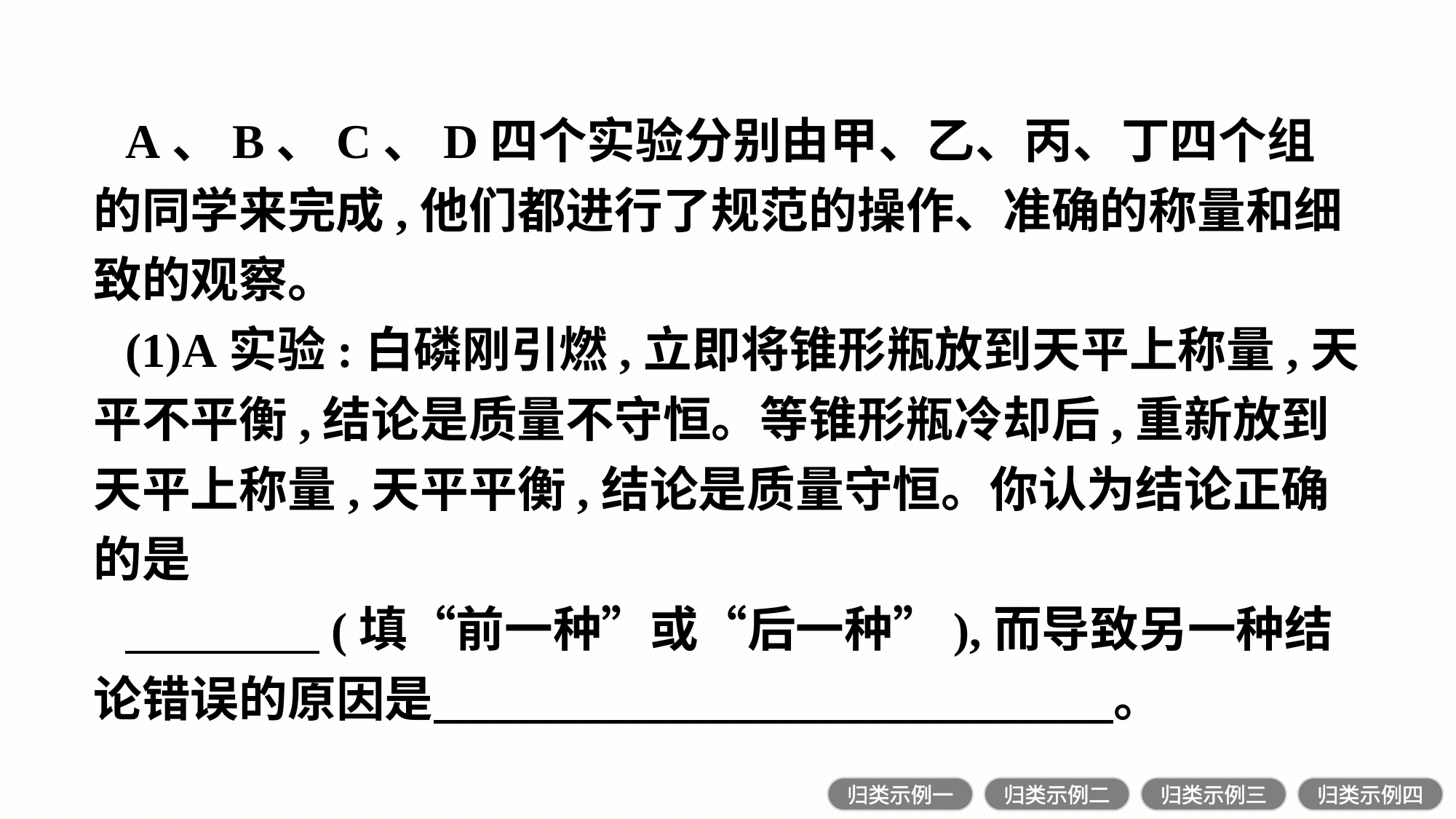

A、B、C、D四个实验分别由甲、乙、丙、丁四个组的同学来完成,他们都进行了规范的操作、准确的称量和细致的观察。
(1)A实验:白磷刚引燃,立即将锥形瓶放到天平上称量,天平不平衡,结论是质量不守恒。等锥形瓶冷却后,重新放到天平上称量,天平平衡,结论是质量守恒。你认为结论正确的是
　　　　(填“前一种”或“后一种”),而导致另一种结论错误的原因是　　　　　　　　　　　　　　。